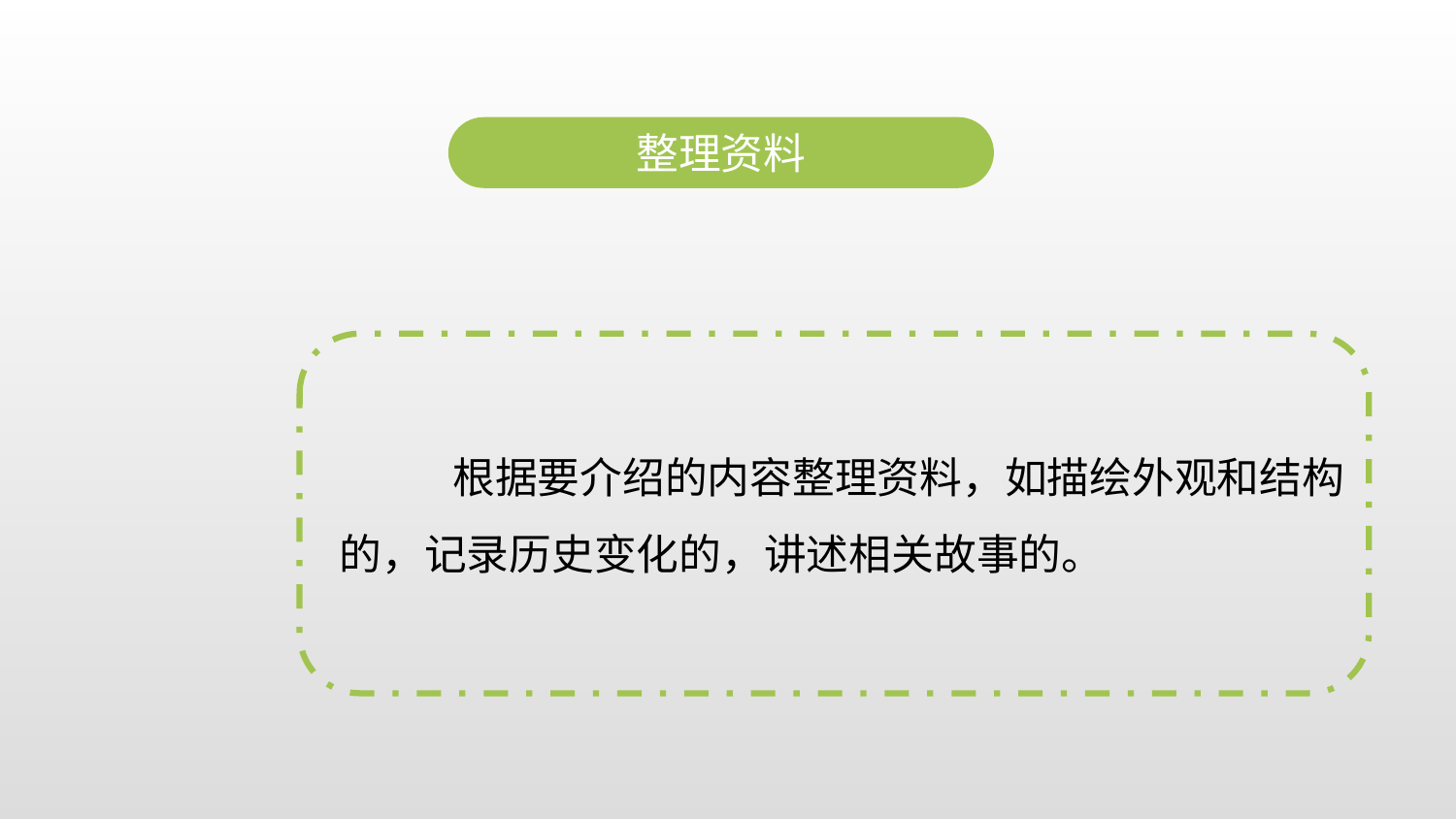

整理资料

根据要介绍的内容整理资料，如描绘外观和结构的，记录历史变化的，讲述相关故事的。